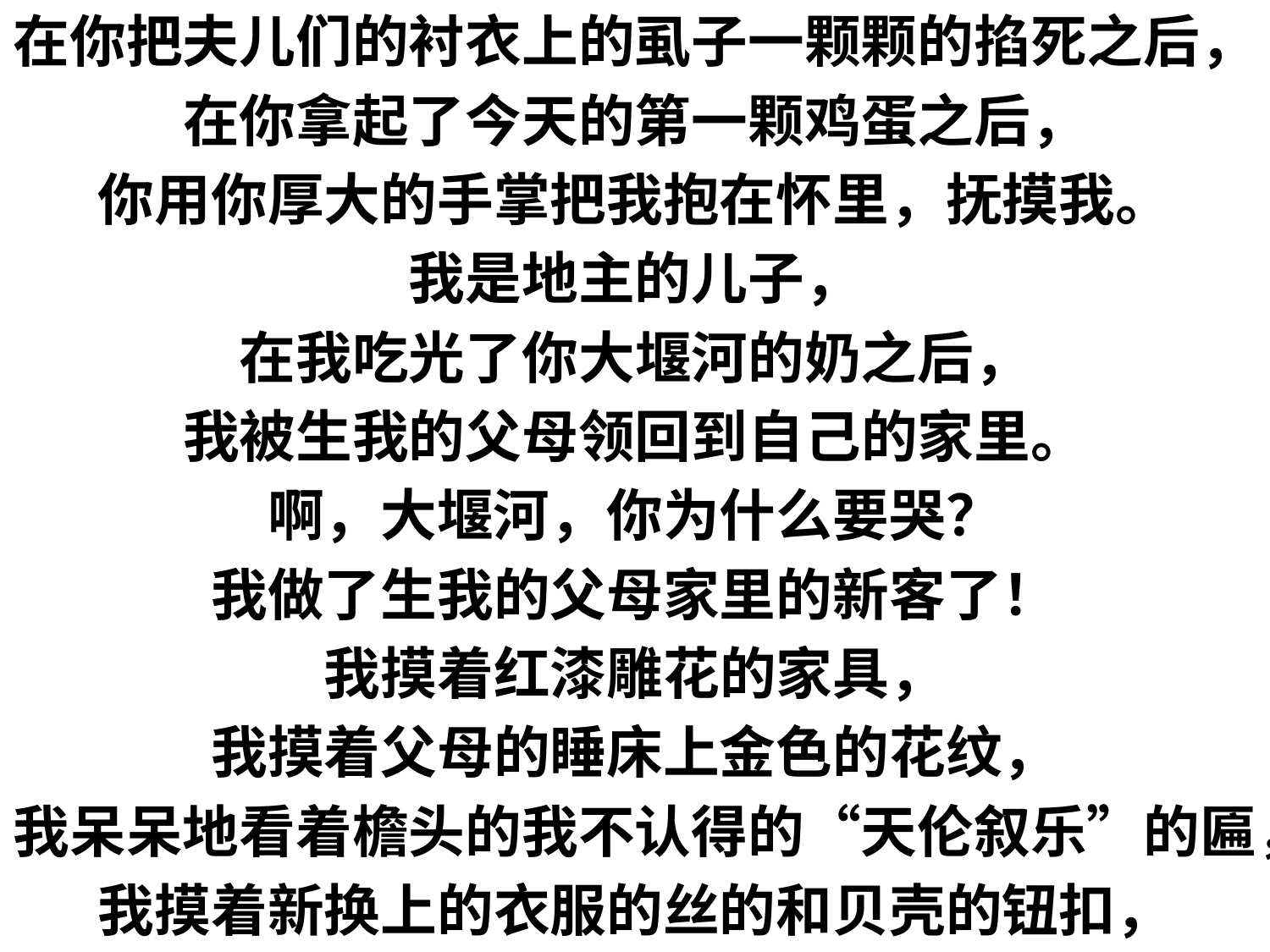

在你把夫儿们的衬衣上的虱子一颗颗的掐死之后，
在你拿起了今天的第一颗鸡蛋之后，
你用你厚大的手掌把我抱在怀里，抚摸我。
我是地主的儿子，
在我吃光了你大堰河的奶之后，
我被生我的父母领回到自己的家里。
啊，大堰河，你为什么要哭？
我做了生我的父母家里的新客了！
我摸着红漆雕花的家具，
我摸着父母的睡床上金色的花纹，
我呆呆地看着檐头的我不认得的“天伦叙乐”的匾，
我摸着新换上的衣服的丝的和贝壳的钮扣，